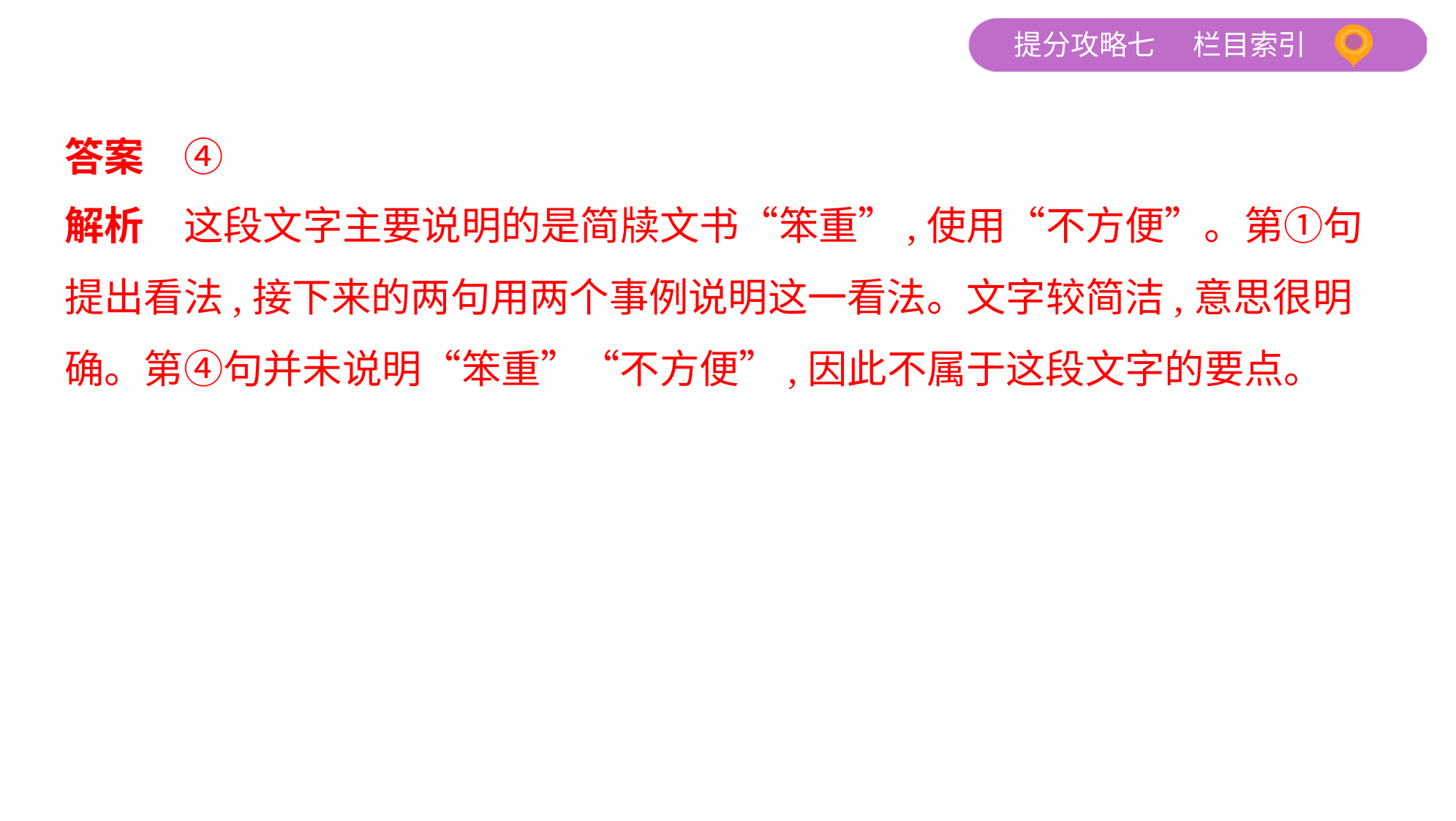

答案　④
解析　这段文字主要说明的是简牍文书“笨重”,使用“不方便”。第①句
提出看法,接下来的两句用两个事例说明这一看法。文字较简洁,意思很明
确。第④句并未说明“笨重”“不方便”,因此不属于这段文字的要点。